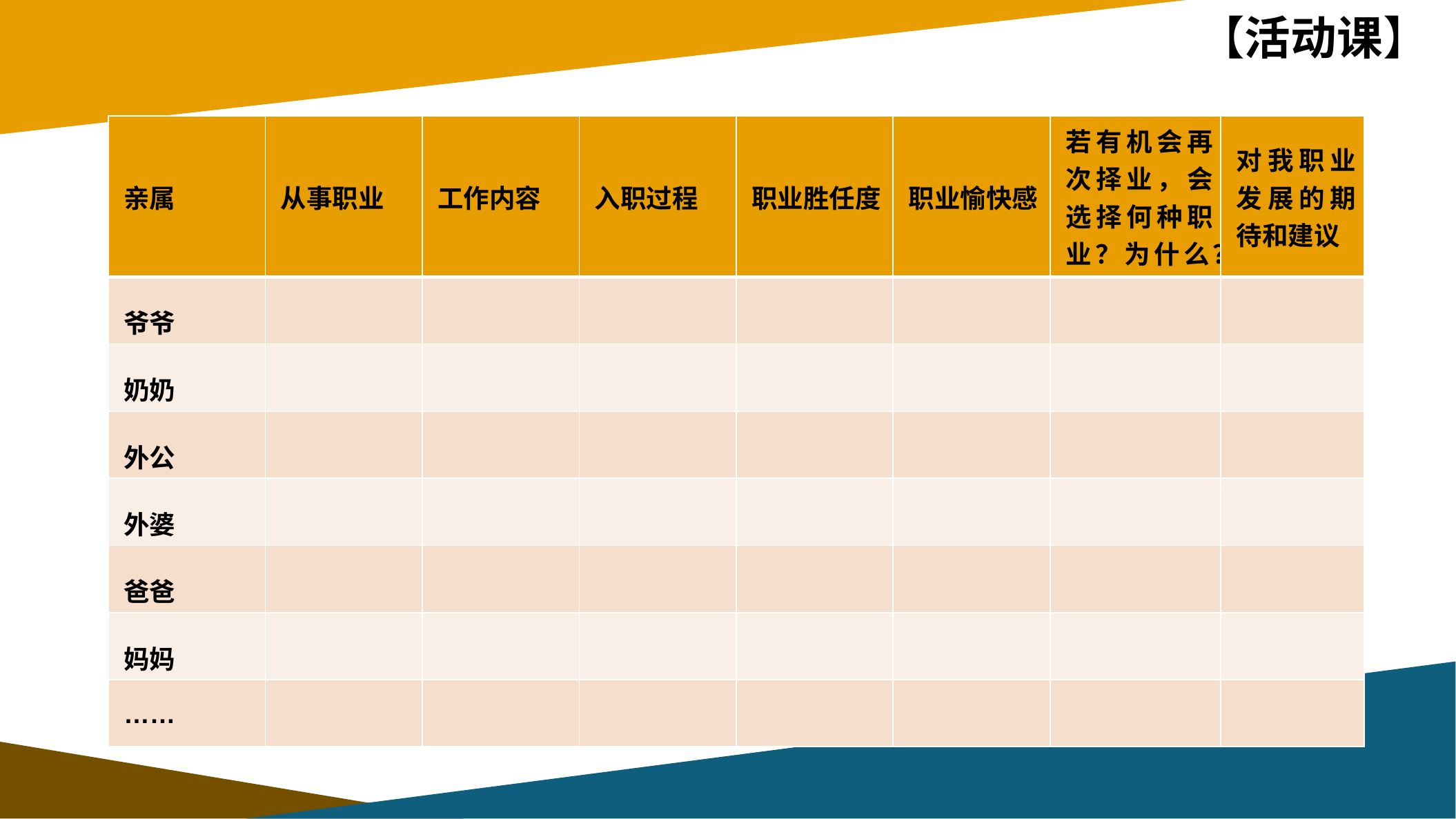

【活动课】
| 亲属 | 从事职业 | 工作内容 | 入职过程 | 职业胜任度 | 职业愉快感 | 若有机会再次择业，会选择何种职业？为什么？ | 对我职业发展的期待和建议 |
| --- | --- | --- | --- | --- | --- | --- | --- |
| 爷爷 |  |  |  |  |  |  |  |
| 奶奶 |  |  |  |  |  |  |  |
| 外公 |  |  |  |  |  |  |  |
| 外婆 |  |  |  |  |  |  |  |
| 爸爸 |  |  |  |  |  |  |  |
| 妈妈 |  |  |  |  |  |  |  |
| …… |  |  |  |  |  |  |  |